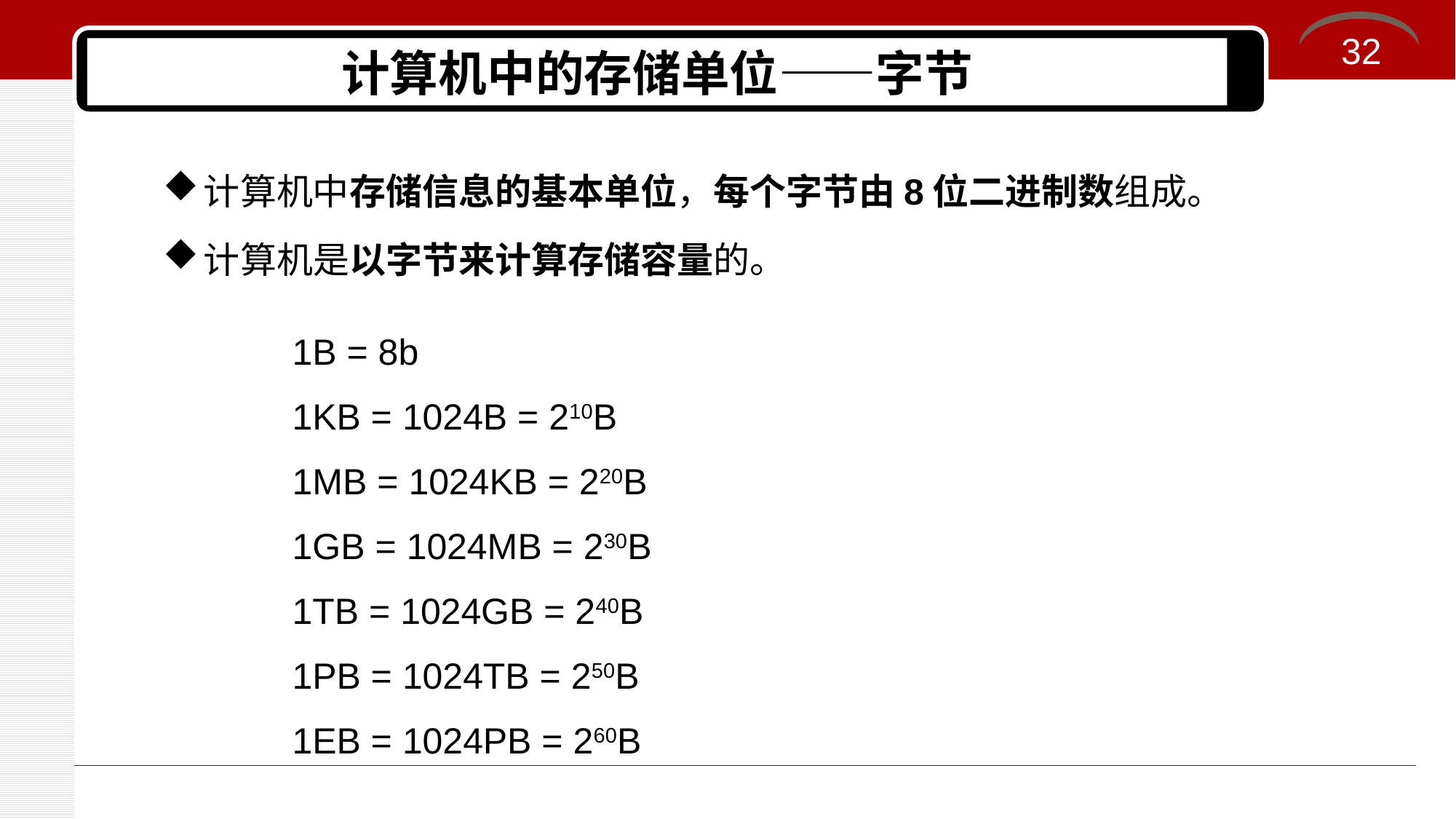

32
# 计算机中的存储单位——字节
计算机中存储信息的基本单位，每个字节由8位二进制数组成。
计算机是以字节来计算存储容量的。
1B = 8b
1KB = 1024B = 210B
1MB = 1024KB = 220B
1GB = 1024MB = 230B
1TB = 1024GB = 240B
1PB = 1024TB = 250B
1EB = 1024PB = 260B